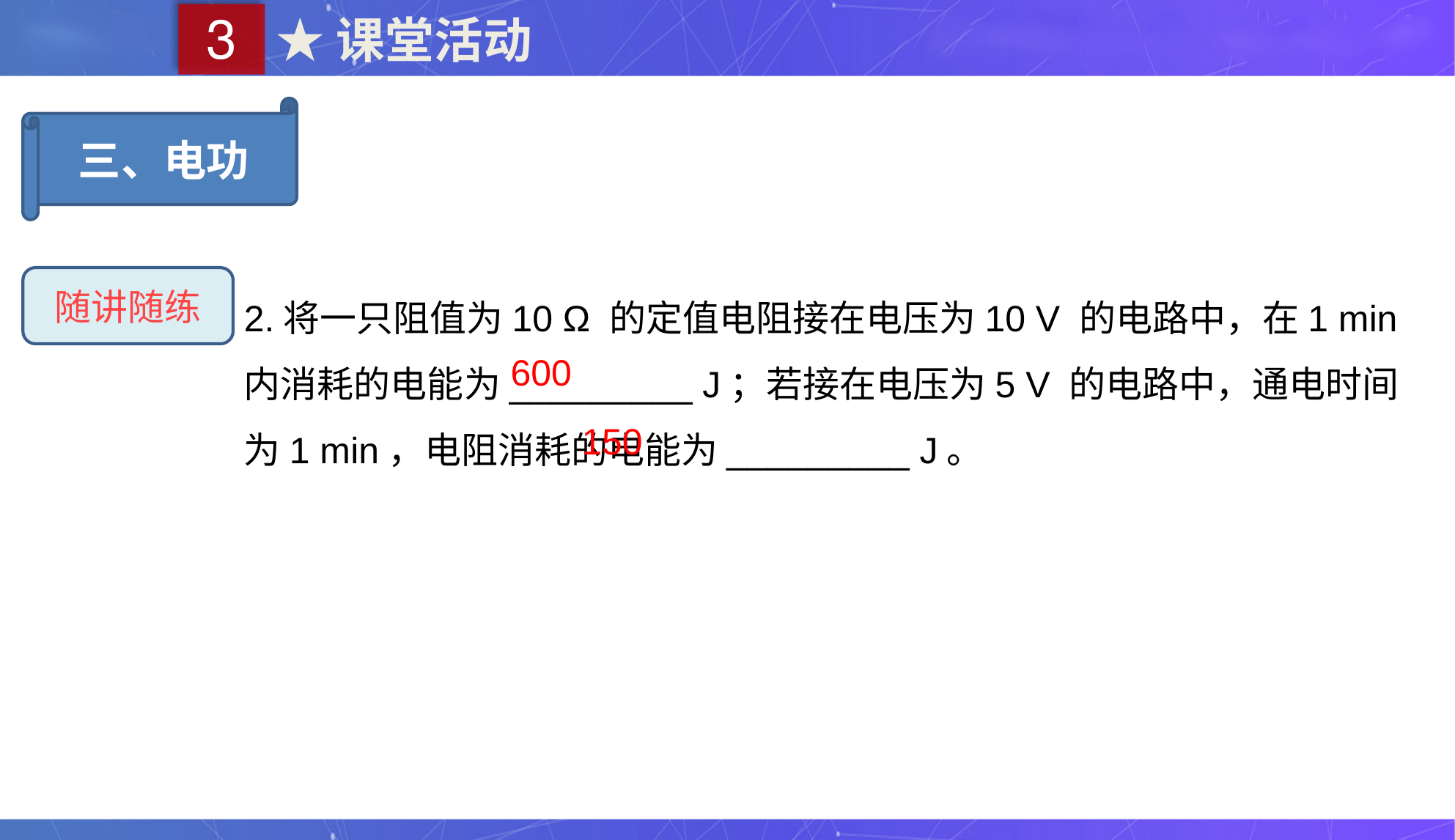

3
★课堂活动
三、电功
随讲随练
2.将一只阻值为10 Ω 的定值电阻接在电压为10 V 的电路中，在1 min 内消耗的电能为_________ J；若接在电压为5 V 的电路中，通电时间为1 min，电阻消耗的电能为_________ J。
600
150